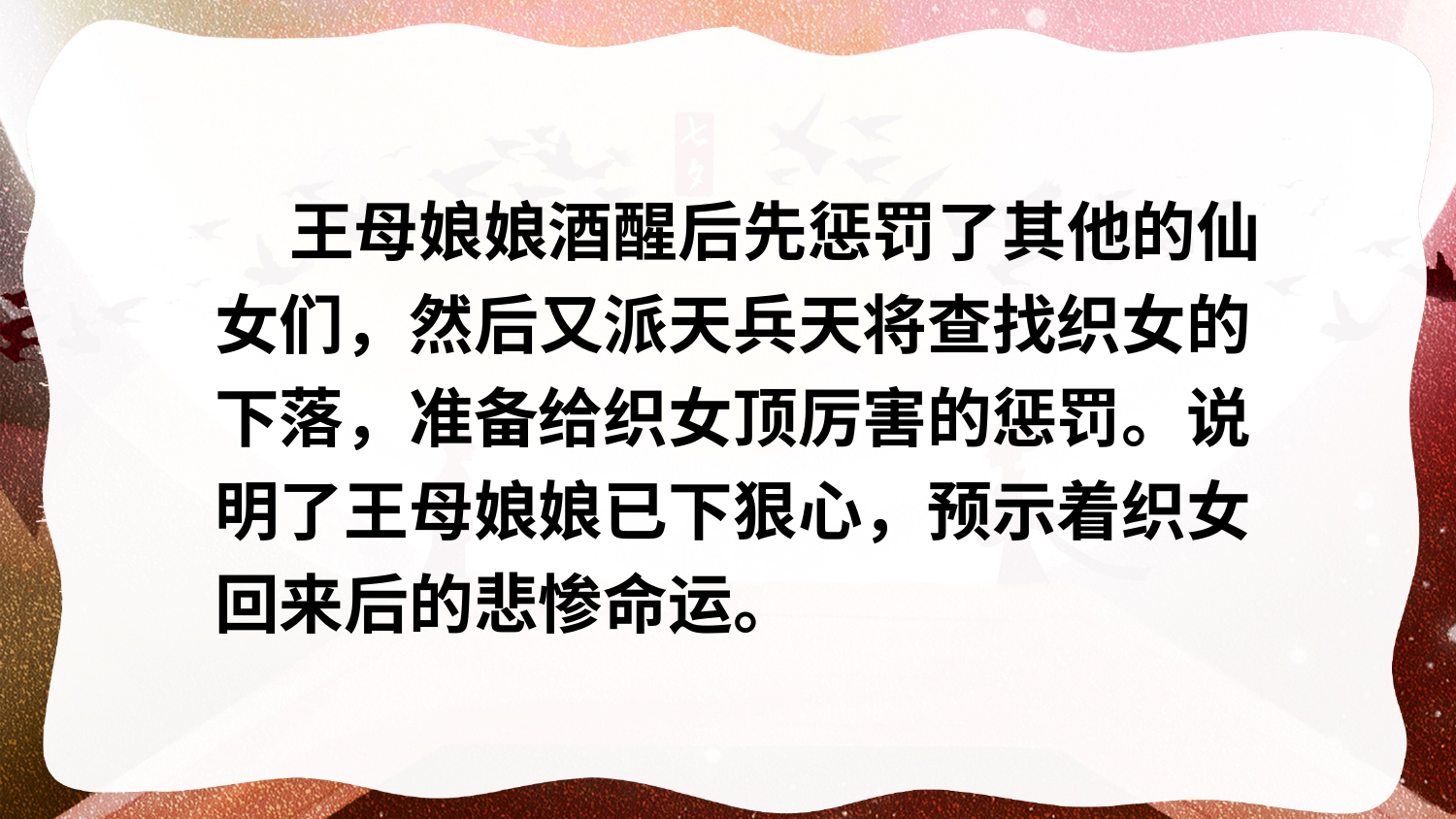

王母娘娘酒醒后先惩罚了其他的仙女们，然后又派天兵天将查找织女的下落，准备给织女顶厉害的惩罚。说明了王母娘娘已下狠心，预示着织女回来后的悲惨命运。